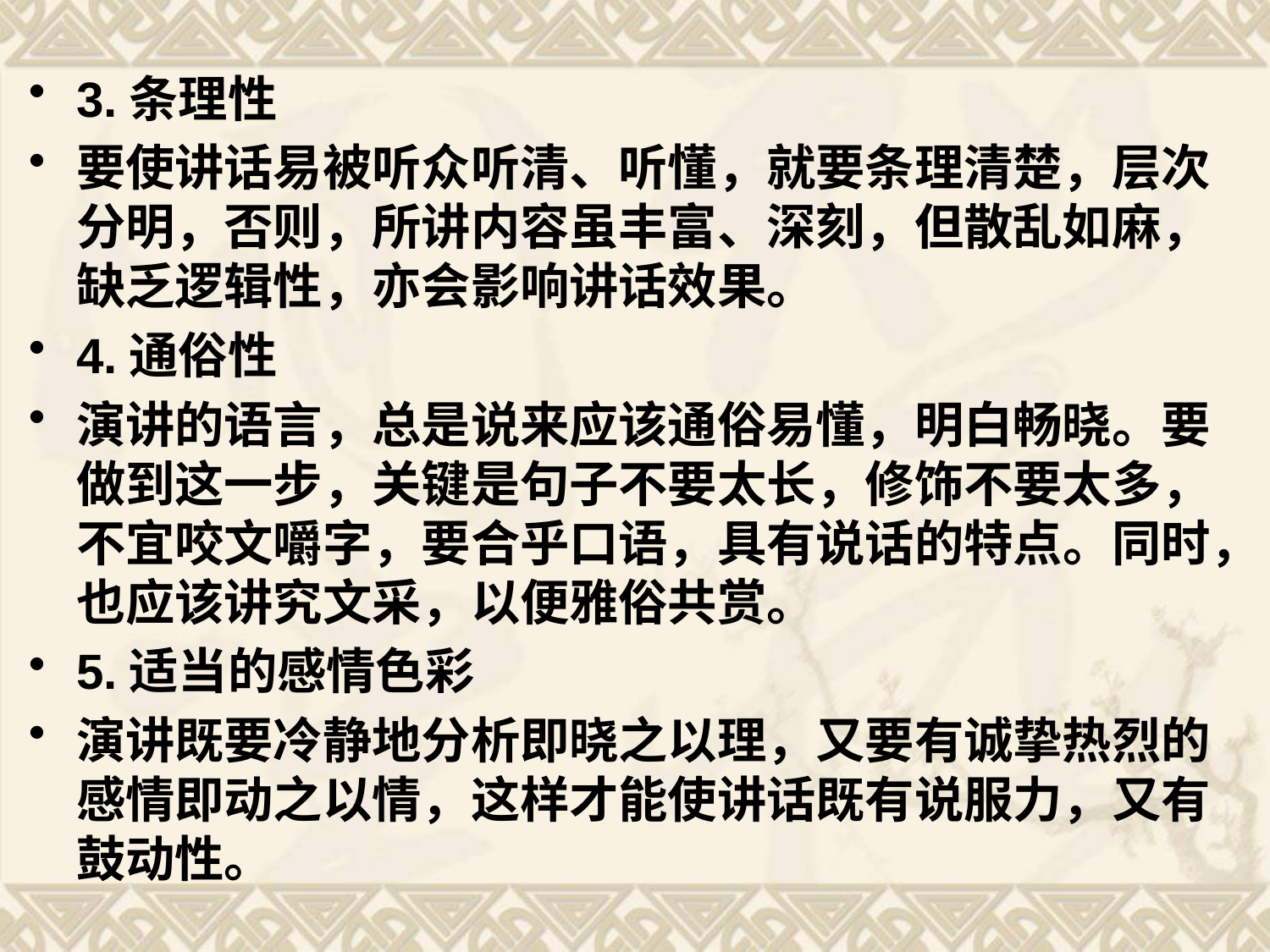

3.条理性
要使讲话易被听众听清、听懂，就要条理清楚，层次分明，否则，所讲内容虽丰富、深刻，但散乱如麻，缺乏逻辑性，亦会影响讲话效果。
4.通俗性
演讲的语言，总是说来应该通俗易懂，明白畅晓。要做到这一步，关键是句子不要太长，修饰不要太多，不宜咬文嚼字，要合乎口语，具有说话的特点。同时，也应该讲究文采，以便雅俗共赏。
5.适当的感情色彩
演讲既要冷静地分析即晓之以理，又要有诚挚热烈的感情即动之以情，这样才能使讲话既有说服力，又有鼓动性。